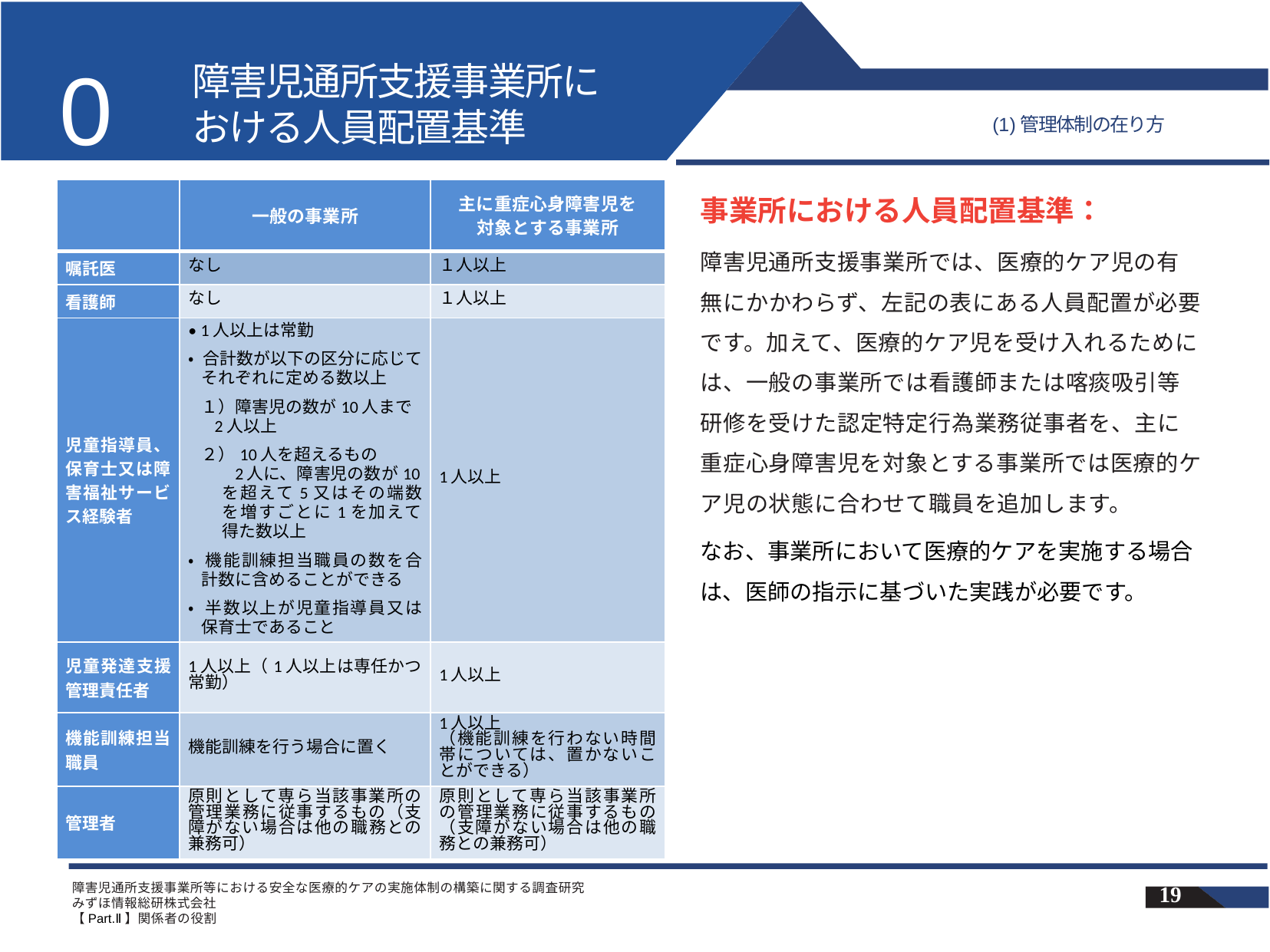

02
# 障害児通所支援事業所に おける人員配置基準
(1)管理体制の在り方

|  | 一般の事業所 | 主に重症心身障害児を 対象とする事業所 |
| --- | --- | --- |
| 嘱託医 | なし | １人以上 |
| 看護師 | なし | １人以上 |
| 児童指導員、保育士又は障害福祉サービス経験者 | • 1人以上は常勤 • 合計数が以下の区分に応じてそれぞれに定める数以上 １）障害児の数が10人まで 2人以上 ２）10人を超えるもの 2人に、障害児の数が10を超えて5又はその端数を増すごとに1を加えて得た数以上 • 機能訓練担当職員の数を合計数に含めることができる • 半数以上が児童指導員又は保育士であること | 1人以上 |
| 児童発達⽀援管理責任者 | 1人以上（1人以上は専任かつ常勤） | 1人以上 |
| 機能訓練担当職員 | 機能訓練を⾏う場合に置く | 1人以上 （機能訓練を⾏わない時間帯については、置かないことができる） |
| 管理者 | 原則として専ら当該事業所の管理業務に従事するもの（支障がない場合は他の職務との兼務可） | 原則として専ら当該事業所の管理業務に従事するもの（支障がない場合は他の職務との兼務可） |
事業所における人員配置基準：
障害児通所支援事業所では、医療的ケア児の有無にかかわらず、左記の表にある人員配置が必要です。加えて、医療的ケア児を受け入れるためには、一般の事業所では看護師または喀痰吸引等研修を受けた認定特定行為業務従事者を、主に重症心身障害児を対象とする事業所では医療的ケア児の状態に合わせて職員を追加します。
なお、事業所において医療的ケアを実施する場合は、医師の指示に基づいた実践が必要です。

障害児通所支援事業所等における安全な医療的ケアの実施体制の構築に関する調査研究
みずほ情報総研株式会社
【Part.Ⅱ】関係者の役割
19